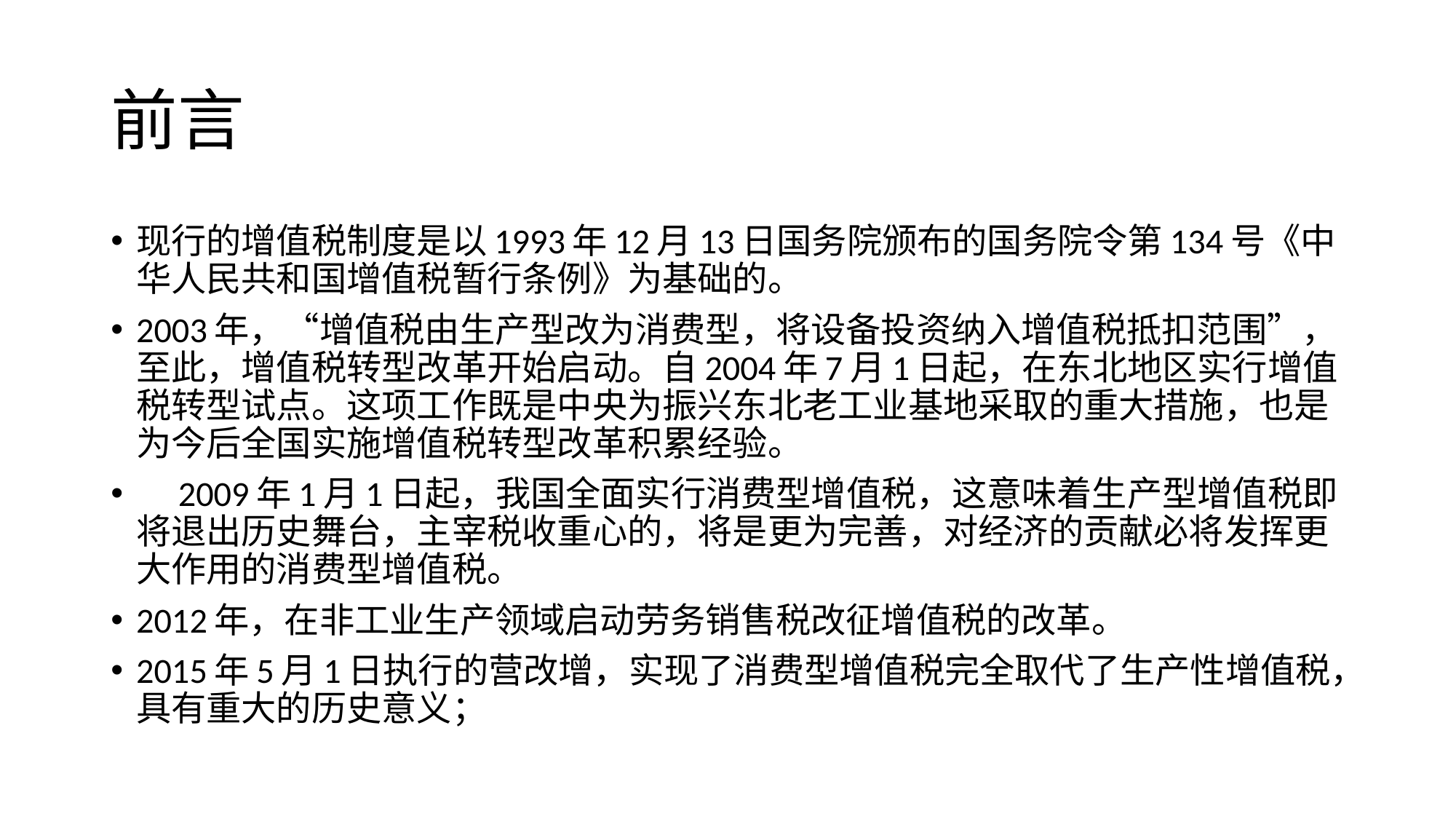

# 前言
现行的增值税制度是以1993年12月13日国务院颁布的国务院令第134号《中华人民共和国增值税暂行条例》为基础的。
2003年，“增值税由生产型改为消费型，将设备投资纳入增值税抵扣范围”，至此，增值税转型改革开始启动。自2004年7月1日起，在东北地区实行增值税转型试点。这项工作既是中央为振兴东北老工业基地采取的重大措施，也是为今后全国实施增值税转型改革积累经验。
　2009年1月1日起，我国全面实行消费型增值税，这意味着生产型增值税即将退出历史舞台，主宰税收重心的，将是更为完善，对经济的贡献必将发挥更大作用的消费型增值税。
2012年，在非工业生产领域启动劳务销售税改征增值税的改革。
2015年5月1日执行的营改增，实现了消费型增值税完全取代了生产性增值税，具有重大的历史意义；